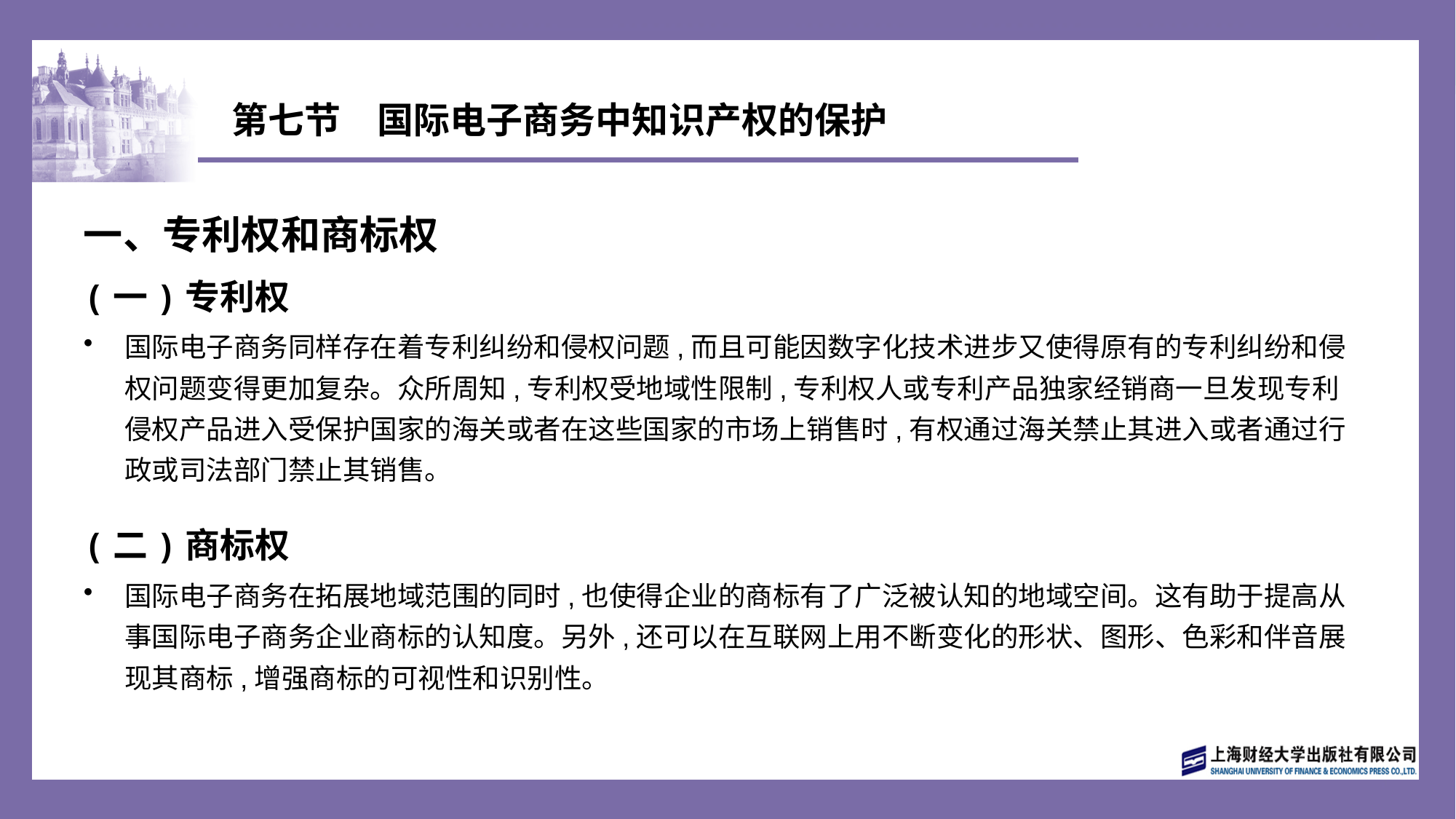

# 第七节　国际电子商务中知识产权的保护
一、专利权和商标权
(一)专利权
国际电子商务同样存在着专利纠纷和侵权问题,而且可能因数字化技术进步又使得原有的专利纠纷和侵权问题变得更加复杂。众所周知,专利权受地域性限制,专利权人或专利产品独家经销商一旦发现专利侵权产品进入受保护国家的海关或者在这些国家的市场上销售时,有权通过海关禁止其进入或者通过行政或司法部门禁止其销售。
(二)商标权
国际电子商务在拓展地域范围的同时,也使得企业的商标有了广泛被认知的地域空间。这有助于提高从事国际电子商务企业商标的认知度。另外,还可以在互联网上用不断变化的形状、图形、色彩和伴音展现其商标,增强商标的可视性和识别性。